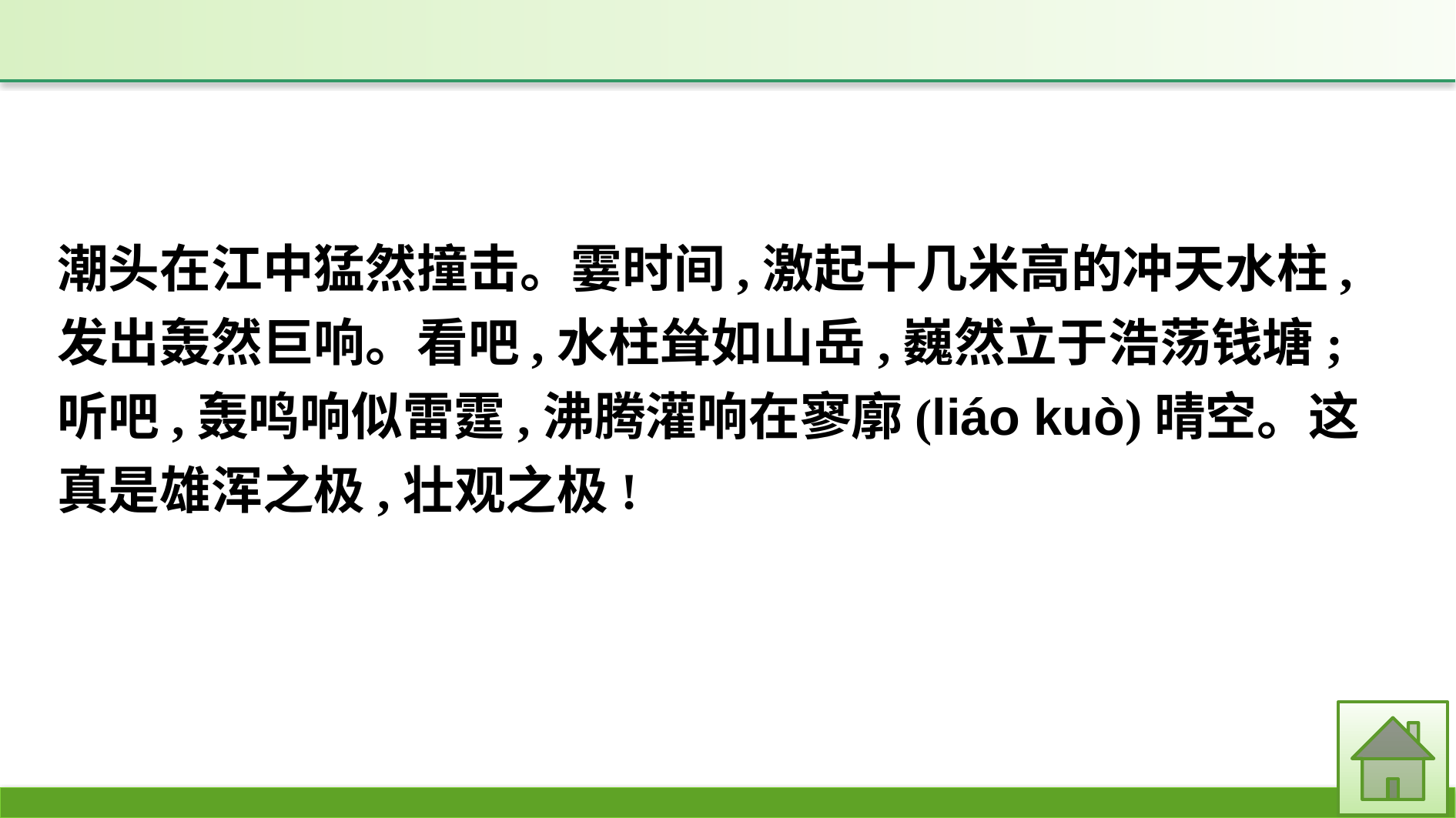

潮头在江中猛然撞击。霎时间,激起十几米高的冲天水柱,发出轰然巨响。看吧,水柱耸如山岳,巍然立于浩荡钱塘;听吧,轰鸣响似雷霆,沸腾灌响在寥廓(liáo kuò)晴空。这真是雄浑之极,壮观之极!